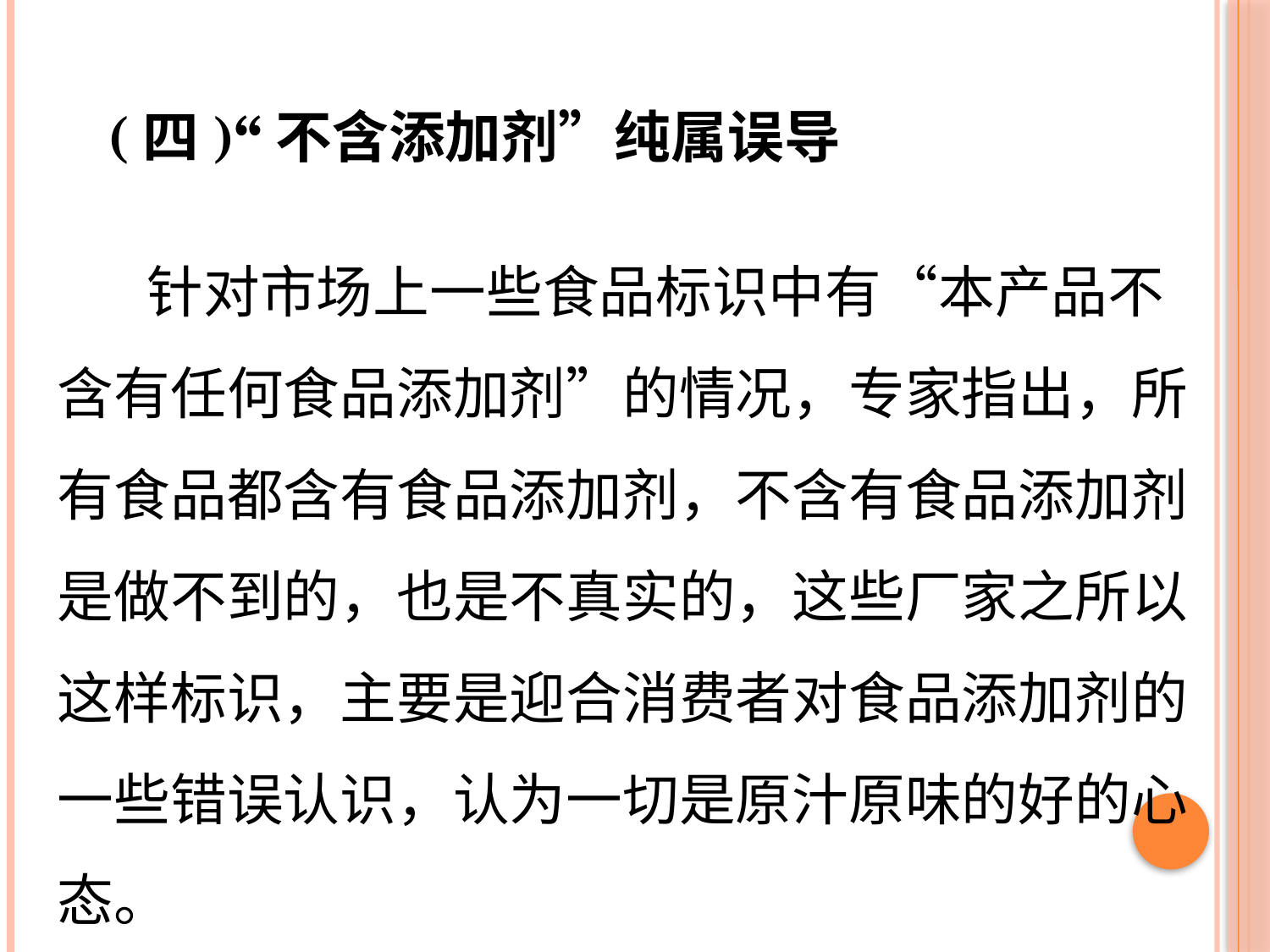

(四)“不含添加剂”纯属误导
      针对市场上一些食品标识中有“本产品不含有任何食品添加剂”的情况，专家指出，所有食品都含有食品添加剂，不含有食品添加剂是做不到的，也是不真实的，这些厂家之所以这样标识，主要是迎合消费者对食品添加剂的一些错误认识，认为一切是原汁原味的好的心态。